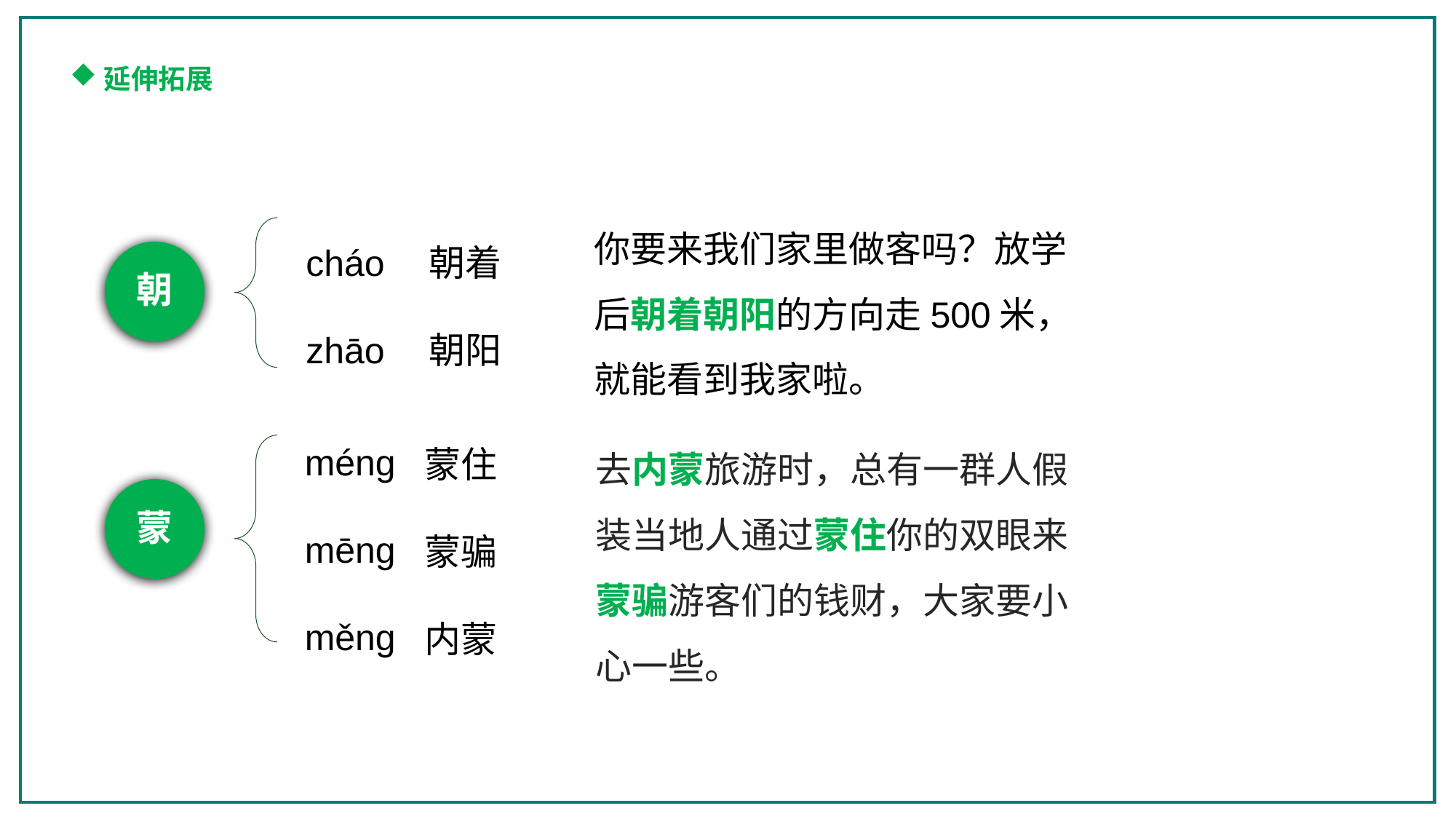

延伸拓展
cháo
zhāo
朝着
朝阳

朝
méng
mēng
měng
蒙住
蒙骗
内蒙

蒙
你要来我们家里做客吗？放学后朝着朝阳的方向走500米，就能看到我家啦。
去内蒙旅游时，总有一群人假装当地人通过蒙住你的双眼来蒙骗游客们的钱财，大家要小心一些。